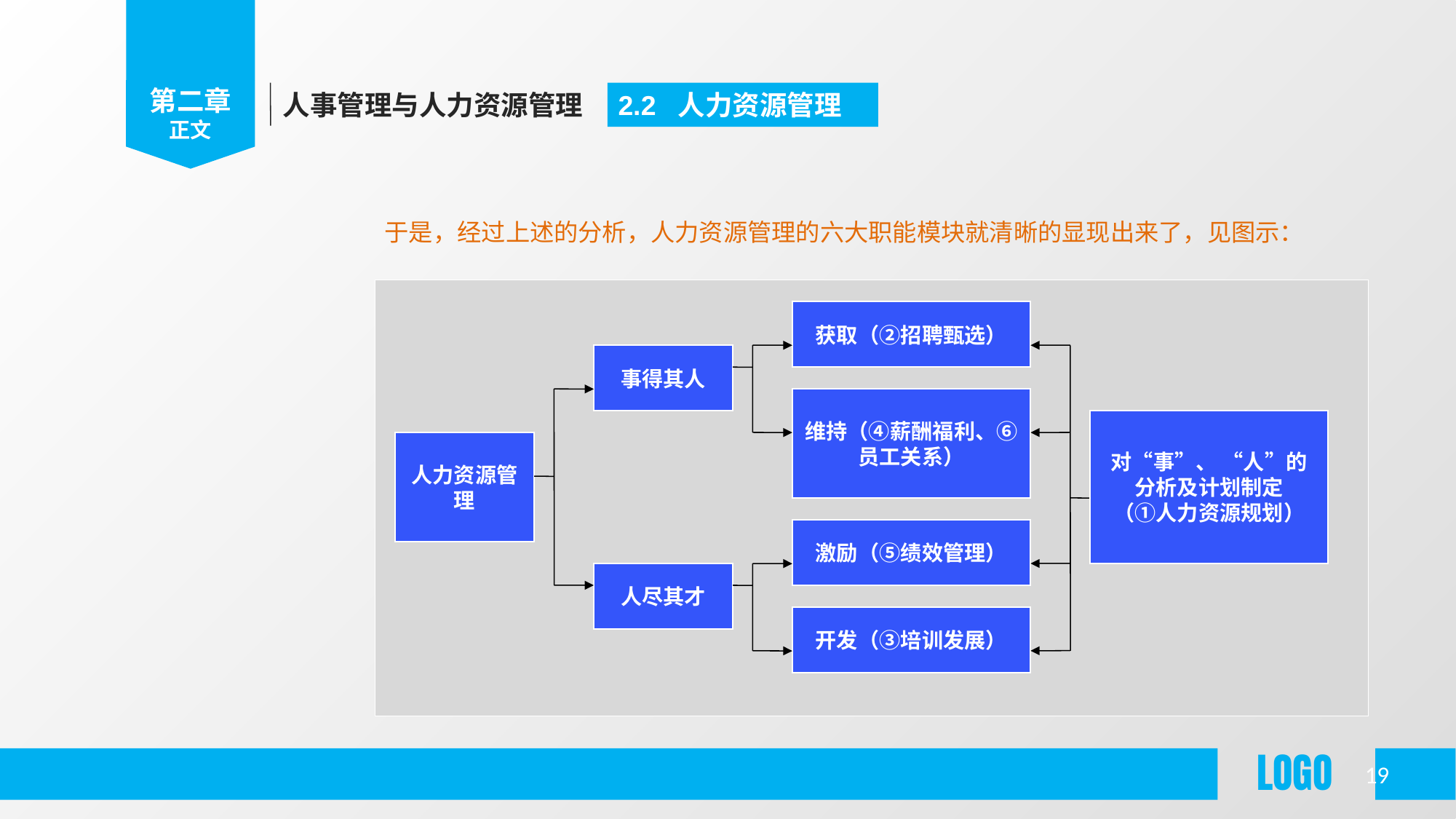

第二章
正文
人事管理与人力资源管理
2.2  人力资源管理
于是，经过上述的分析，人力资源管理的六大职能模块就清晰的显现出来了，见图示：

获取（②招聘甄选）

事得其人

维持（④薪酬福利、⑥员工关系）
对“事”、 “人”的分析及计划制定
（①人力资源规划）

人力资源管理

激励（⑤绩效管理）

人尽其才

开发（③培训发展）